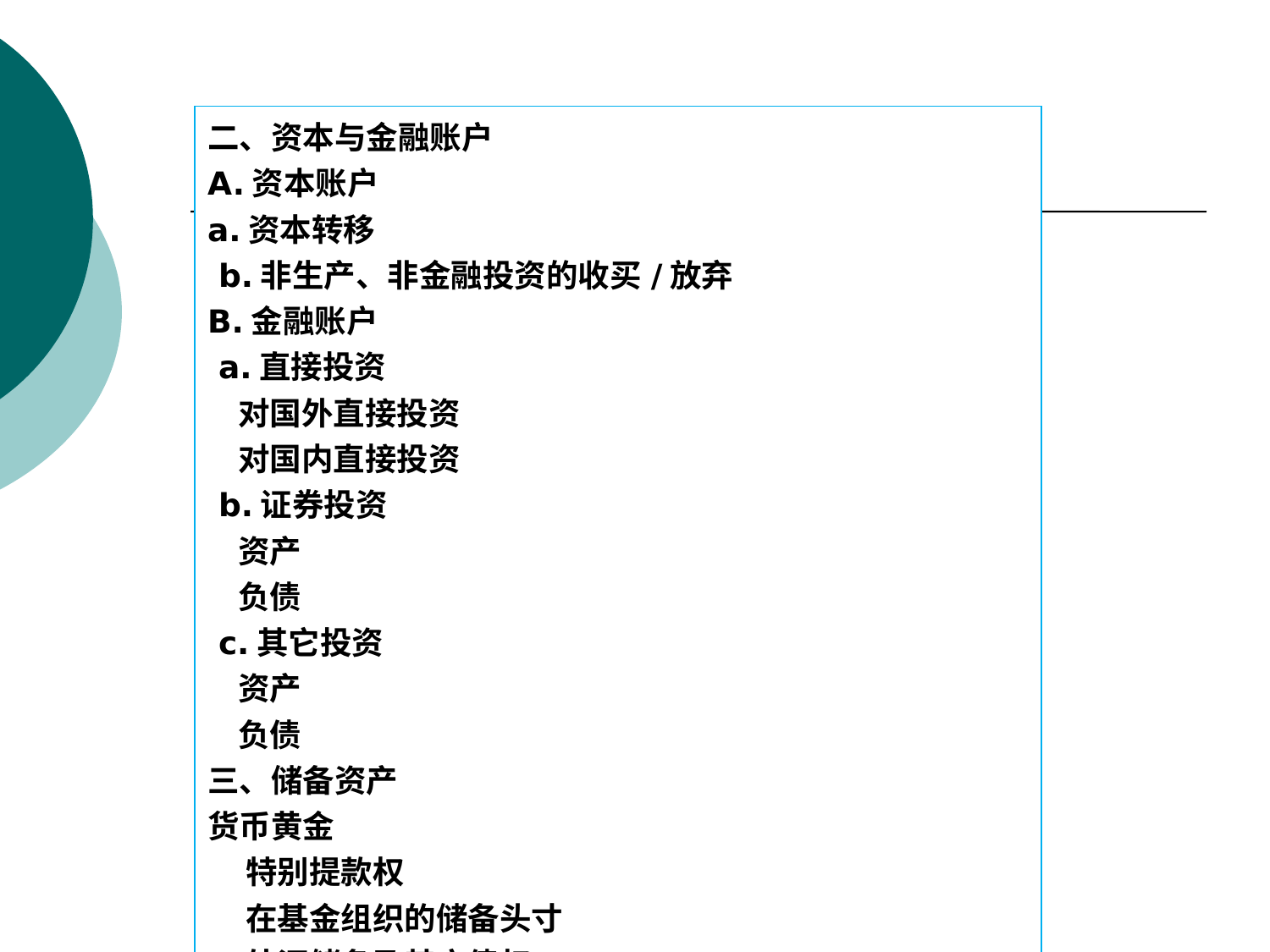

| 二、资本与金融账户 A.资本账户 a.资本转移 b.非生产、非金融投资的收买/放弃 B.金融账户 a.直接投资 对国外直接投资 对国内直接投资 b.证券投资 资产 负债 c.其它投资 资产 负债 三、储备资产 货币黄金 特别提款权 在基金组织的储备头寸 外汇储备及其它债权 四、错误与遗漏 |
| --- |